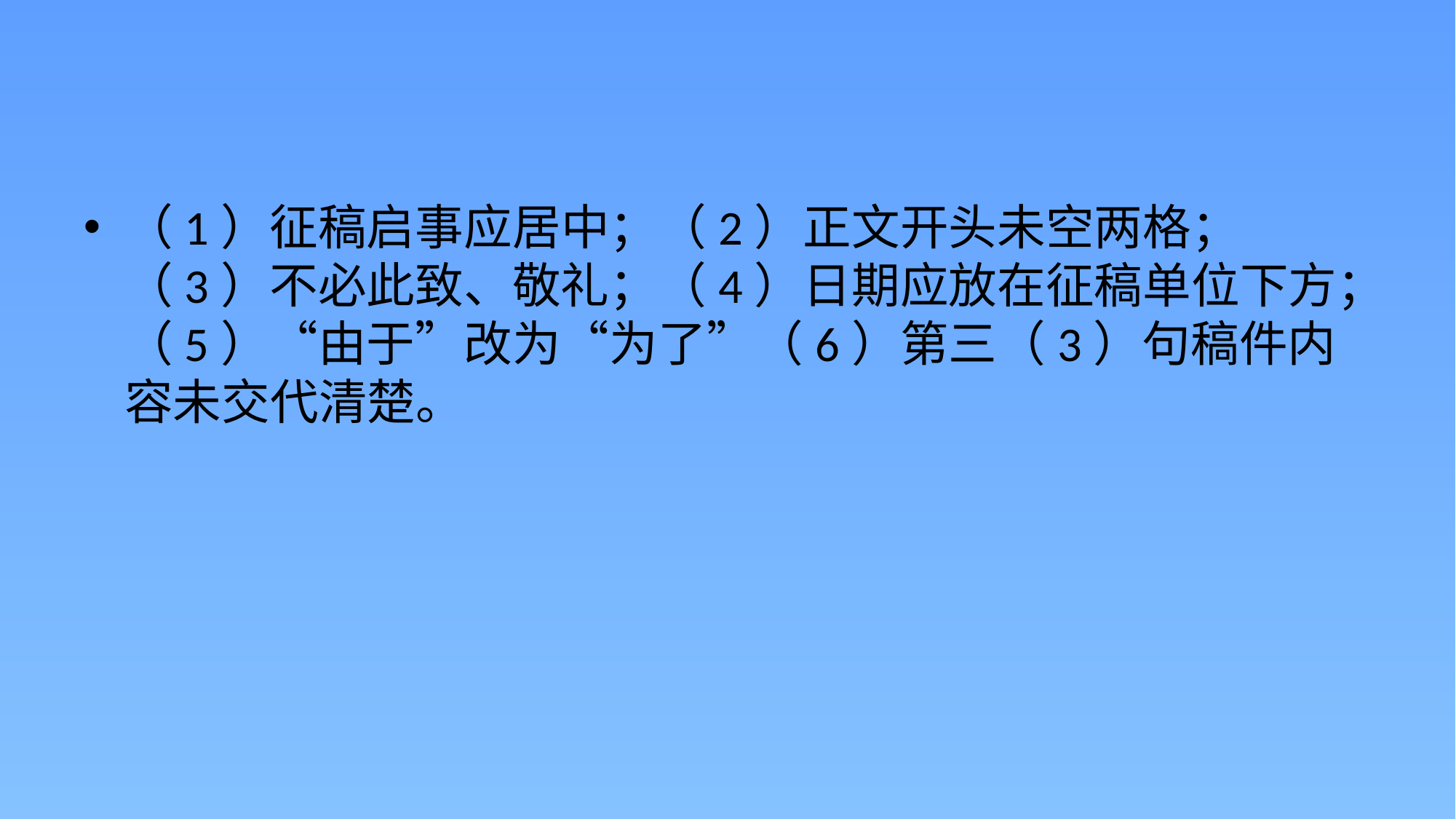

#
（1）征稿启事应居中；（2）正文开头未空两格；（3）不必此致、敬礼；（4）日期应放在征稿单位下方；（5）“由于”改为“为了”（6）第三（3）句稿件内容未交代清楚。